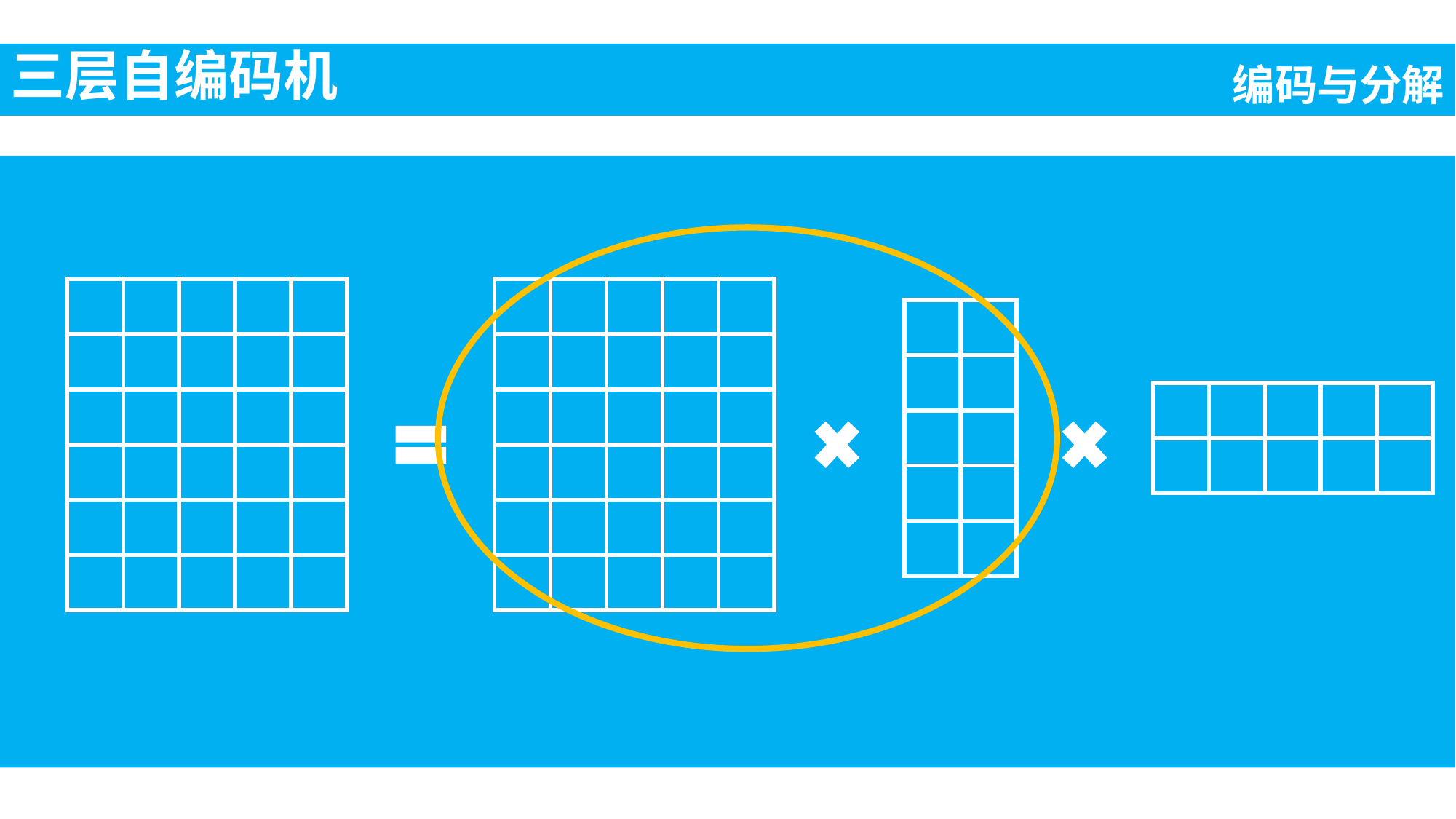

三层自编码机
编码与分解

|  |  |  |  |  |
| --- | --- | --- | --- | --- |
|  |  |  |  |  |
|  |  |  |  |  |
|  |  |  |  |  |
|  |  |  |  |  |
|  |  |  |  |  |
|  |  |  |  |  |
| --- | --- | --- | --- | --- |
|  |  |  |  |  |
|  |  |  |  |  |
|  |  |  |  |  |
|  |  |  |  |  |
|  |  |  |  |  |
|  |  |
| --- | --- |
|  |  |
|  |  |
|  |  |
|  |  |
|  |  |  |  |  |
| --- | --- | --- | --- | --- |
|  |  |  |  |  |